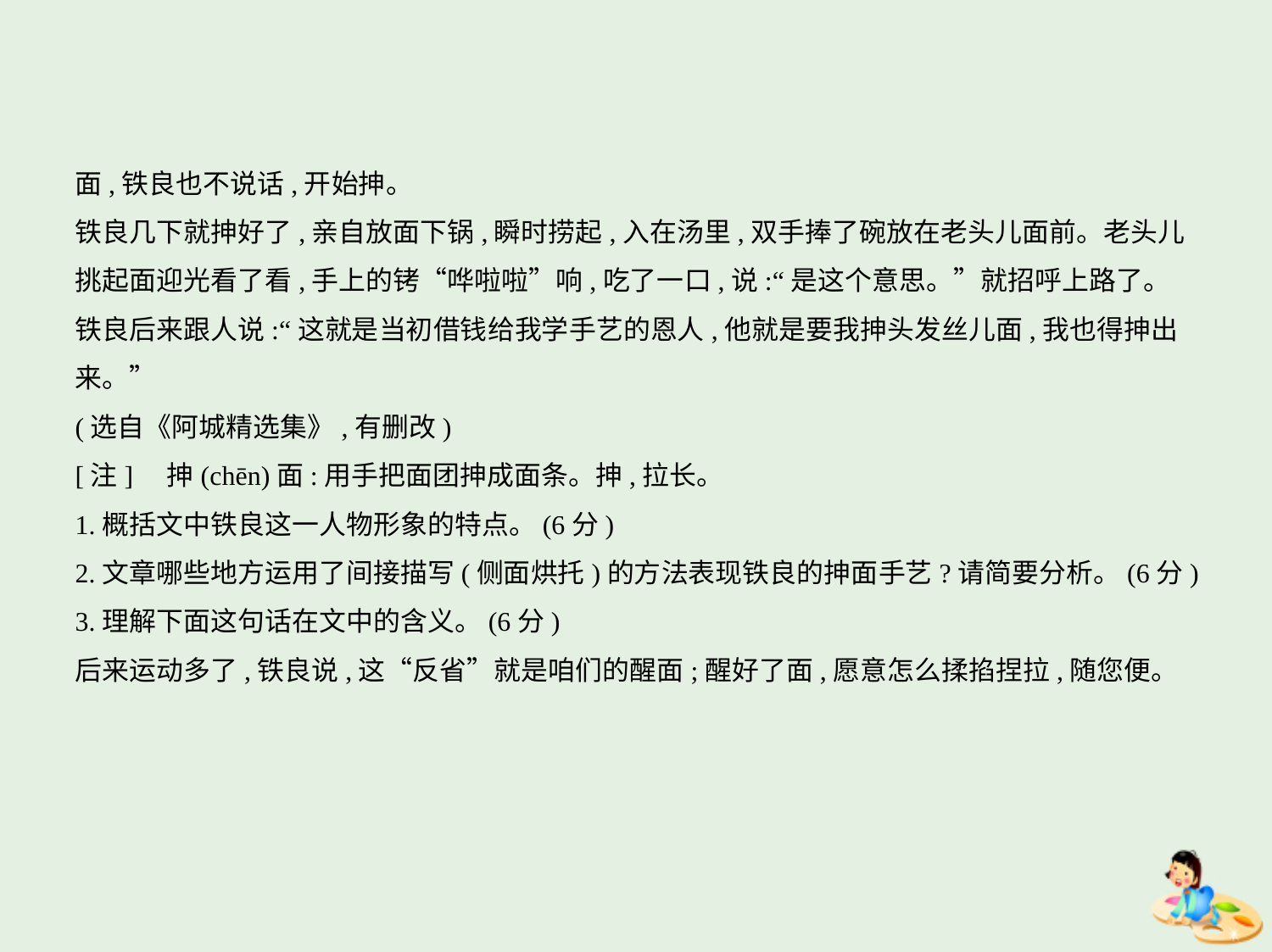

面,铁良也不说话,开始抻。
铁良几下就抻好了,亲自放面下锅,瞬时捞起,入在汤里,双手捧了碗放在老头儿面前。老头儿
挑起面迎光看了看,手上的铐“哗啦啦”响,吃了一口,说:“是这个意思。”就招呼上路了。
铁良后来跟人说:“这就是当初借钱给我学手艺的恩人,他就是要我抻头发丝儿面,我也得抻出
来。”
(选自《阿城精选集》,有删改)
[注]    抻(chēn)面:用手把面团抻成面条。抻,拉长。
1.概括文中铁良这一人物形象的特点。(6分)
2.文章哪些地方运用了间接描写(侧面烘托)的方法表现铁良的抻面手艺?请简要分析。(6分)
3.理解下面这句话在文中的含义。(6分)
后来运动多了,铁良说,这“反省”就是咱们的醒面;醒好了面,愿意怎么揉掐捏拉,随您便。